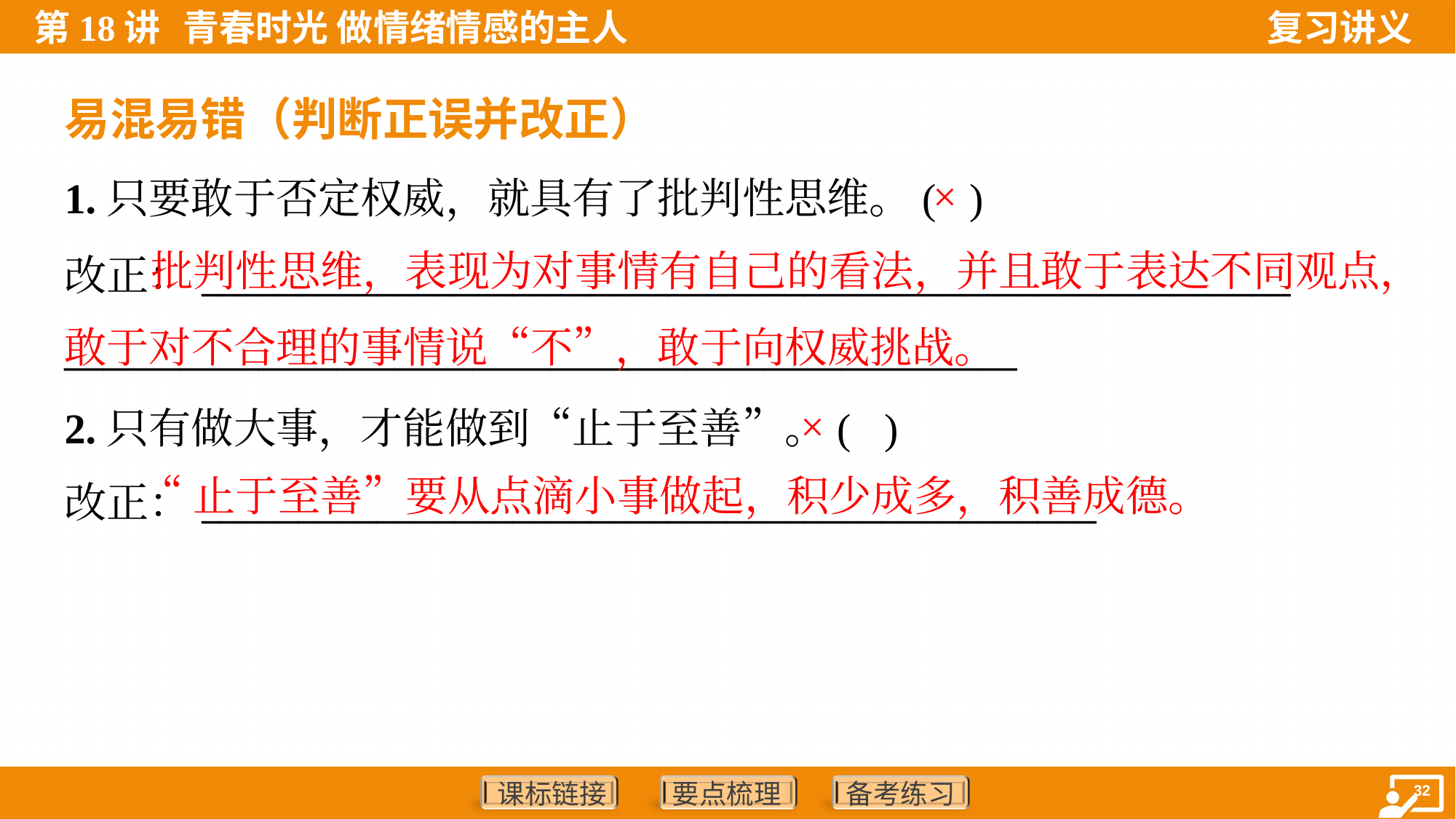

易混易错（判断正误并改正）
1.只要敢于否定权威，就具有了批判性思维。(   )
改正：________________________________________________________
_________________________________________________
×
       批判性思维，表现为对事情有自己的看法，并且敢于表达不同观点，敢于对不合理的事情说“不”，敢于向权威挑战。
2.只有做大事，才能做到“止于至善”。(   )
改正：______________________________________________
×
“止于至善”要从点滴小事做起，积少成多，积善成德。